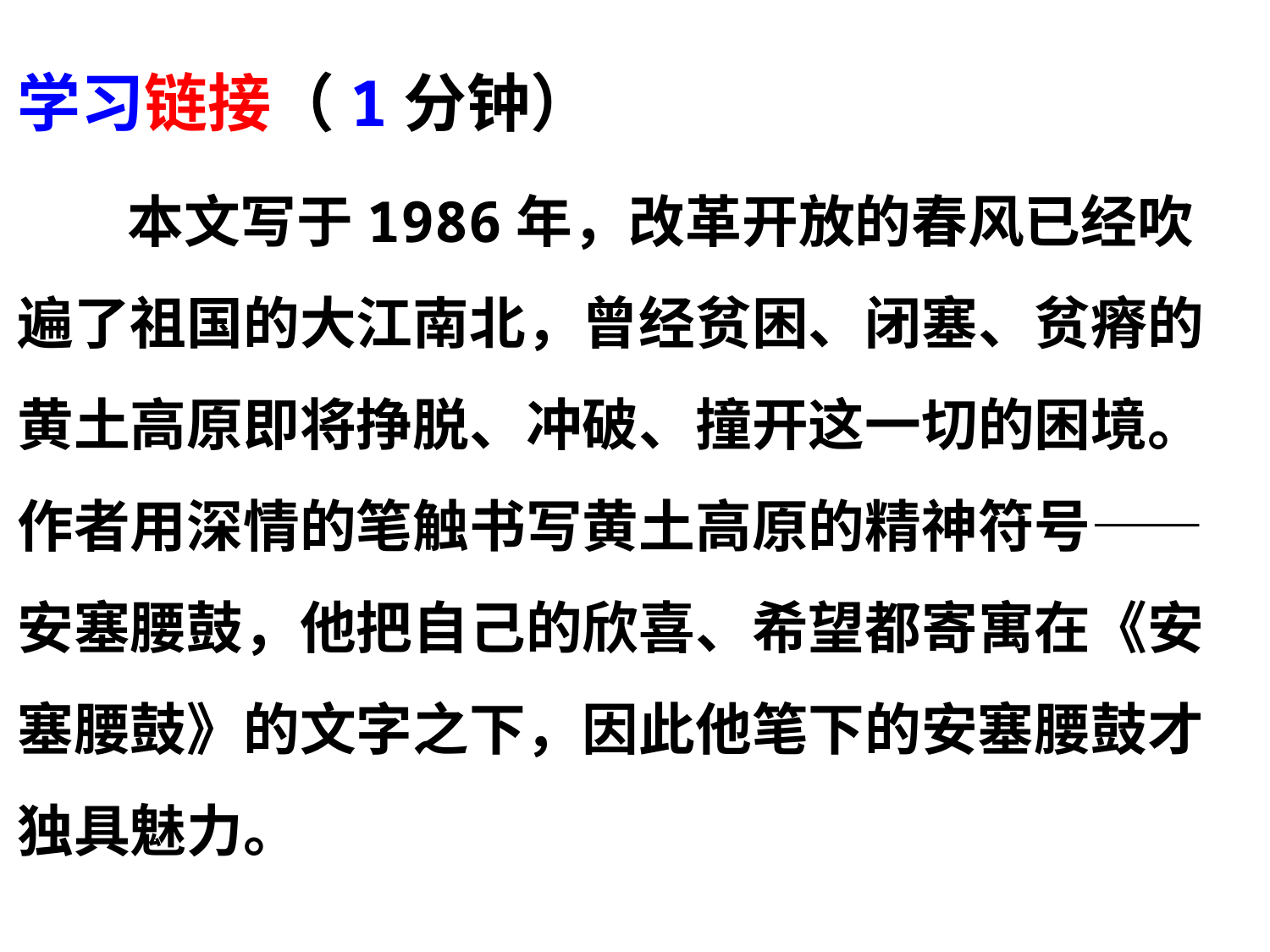

学习链接（1分钟）
本文写于1986年，改革开放的春风已经吹遍了祖国的大江南北，曾经贫困、闭塞、贫瘠的黄土高原即将挣脱、冲破、撞开这一切的困境。作者用深情的笔触书写黄土高原的精神符号——安塞腰鼓，他把自己的欣喜、希望都寄寓在《安塞腰鼓》的文字之下，因此他笔下的安塞腰鼓才独具魅力。